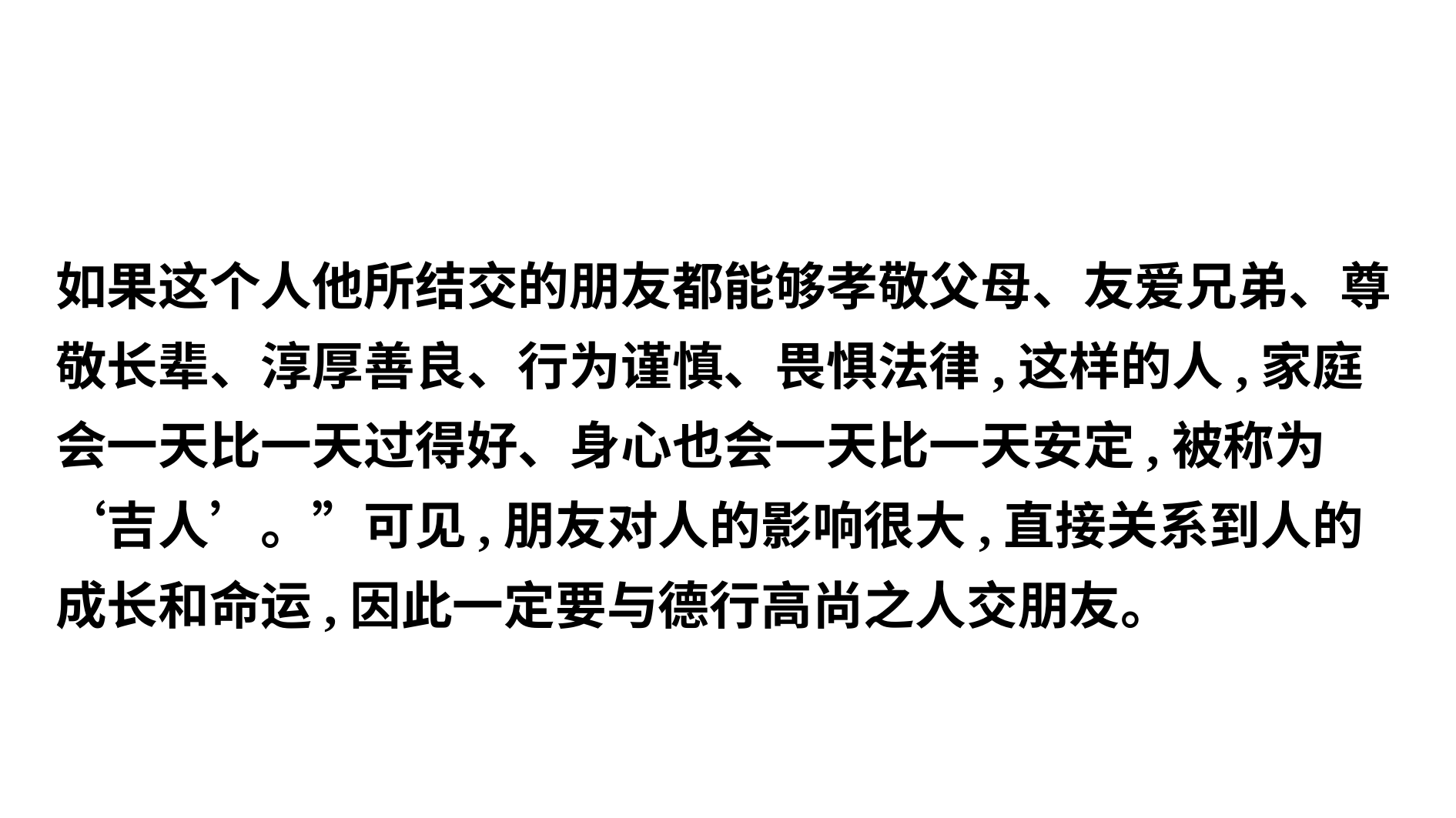

如果这个人他所结交的朋友都能够孝敬父母、友爱兄弟、尊敬长辈、淳厚善良、行为谨慎、畏惧法律,这样的人,家庭会一天比一天过得好、身心也会一天比一天安定,被称为‘吉人’。”可见,朋友对人的影响很大,直接关系到人的成长和命运,因此一定要与德行高尚之人交朋友。